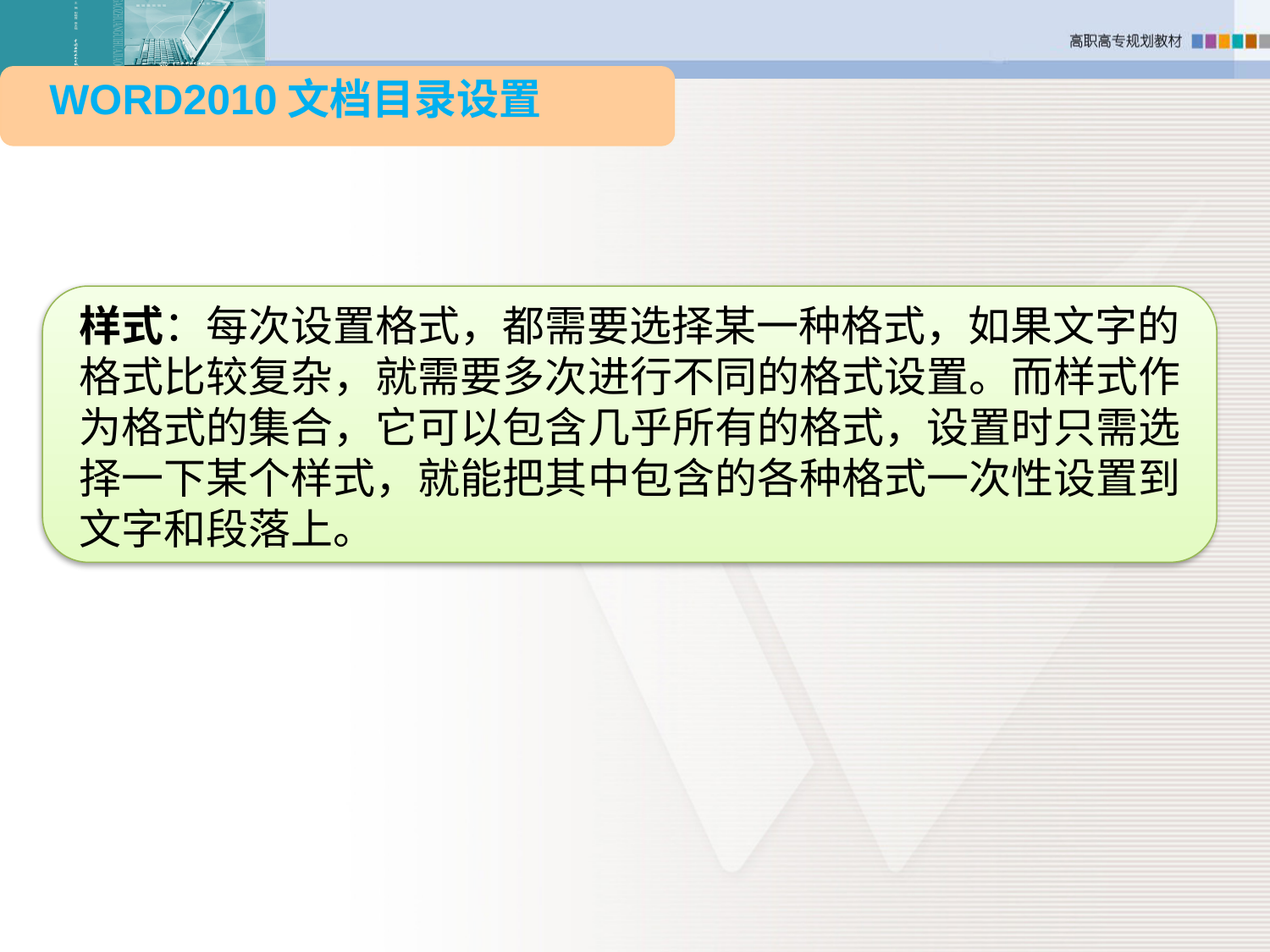

word2010文档目录设置

样式：每次设置格式，都需要选择某一种格式，如果文字的格式比较复杂，就需要多次进行不同的格式设置。而样式作为格式的集合，它可以包含几乎所有的格式，设置时只需选择一下某个样式，就能把其中包含的各种格式一次性设置到文字和段落上。